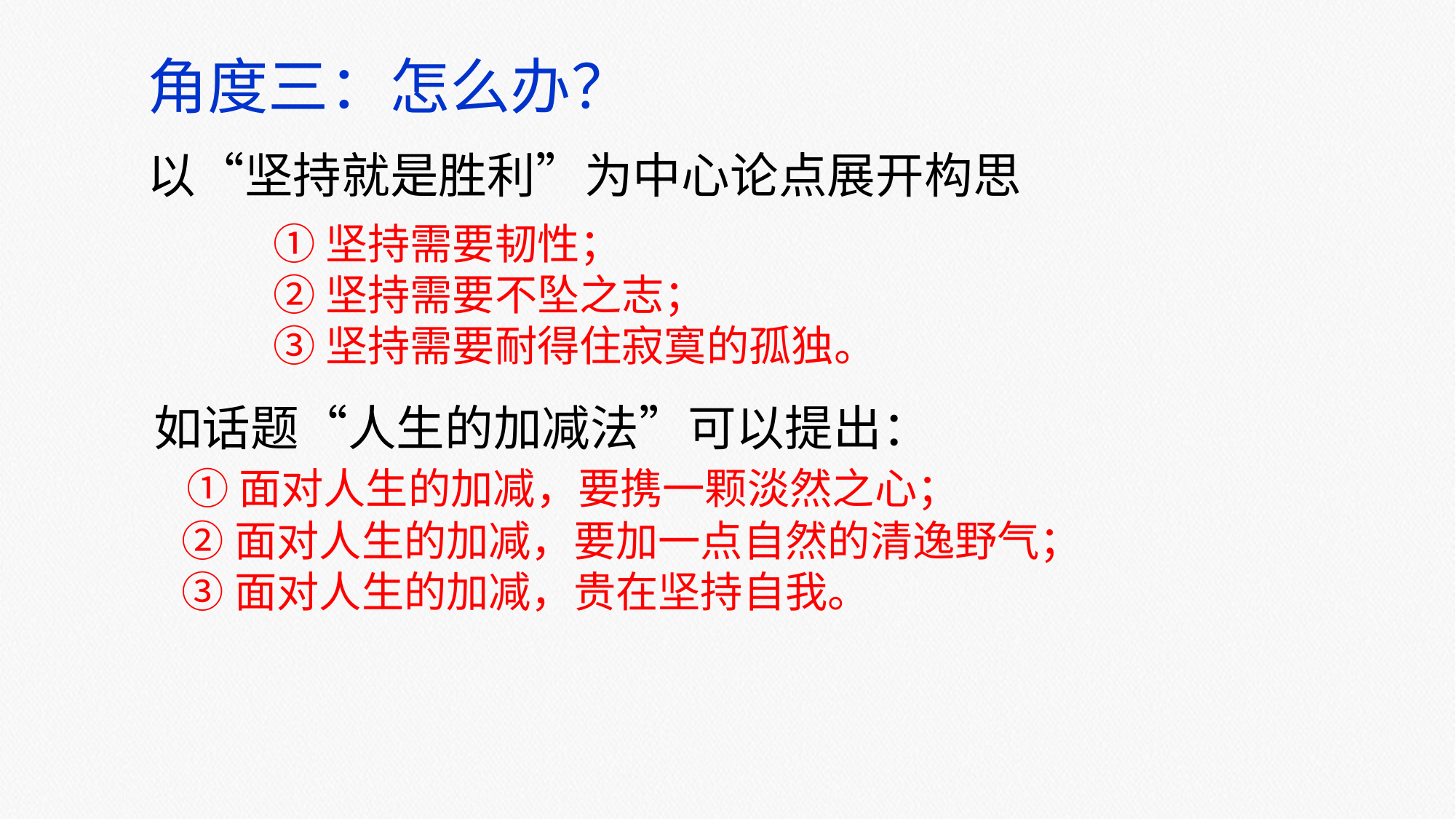

角度三：怎么办？
以“坚持就是胜利”为中心论点展开构思
①坚持需要韧性；
②坚持需要不坠之志；
③坚持需要耐得住寂寞的孤独。
如话题“人生的加减法”可以提出：
   ①面对人生的加减，要携一颗淡然之心；
   ②面对人生的加减，要加一点自然的清逸野气；
   ③面对人生的加减，贵在坚持自我。